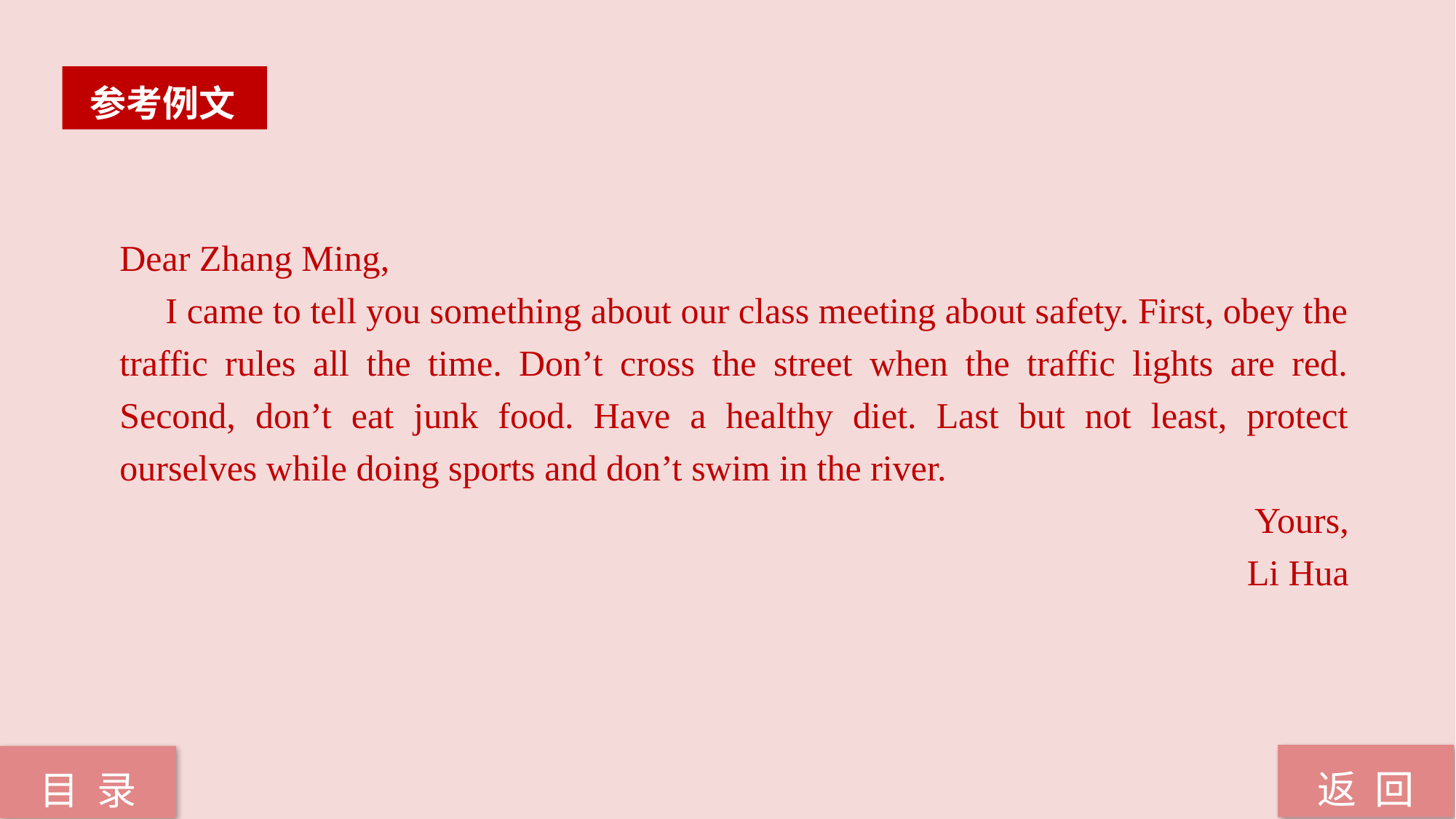

参考例文
Dear Zhang Ming,
     I came to tell you something about our class meeting about safety. First, obey the traffic rules all the time. Don’t cross the street when the traffic lights are red. Second, don’t eat junk food. Have a healthy diet. Last but not least, protect ourselves while doing sports and don’t swim in the river.
 Yours,
Li Hua
返  回